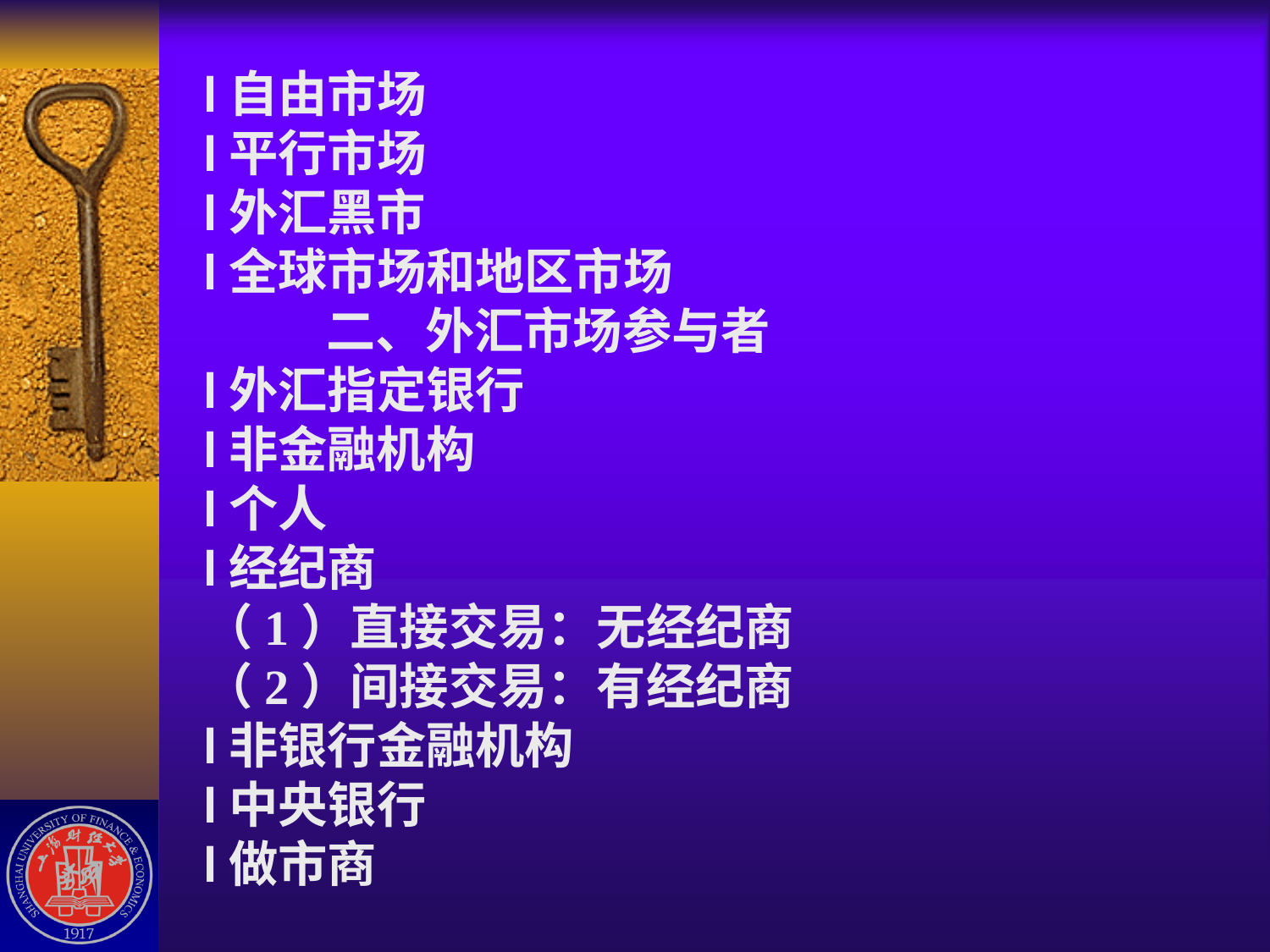

# l自由市场 l平行市场 l外汇黑市 l全球市场和地区市场 二、外汇市场参与者 l外汇指定银行 l非金融机构 l个人 l经纪商 （1）直接交易：无经纪商 （2）间接交易：有经纪商 l非银行金融机构 l中央银行 l做市商